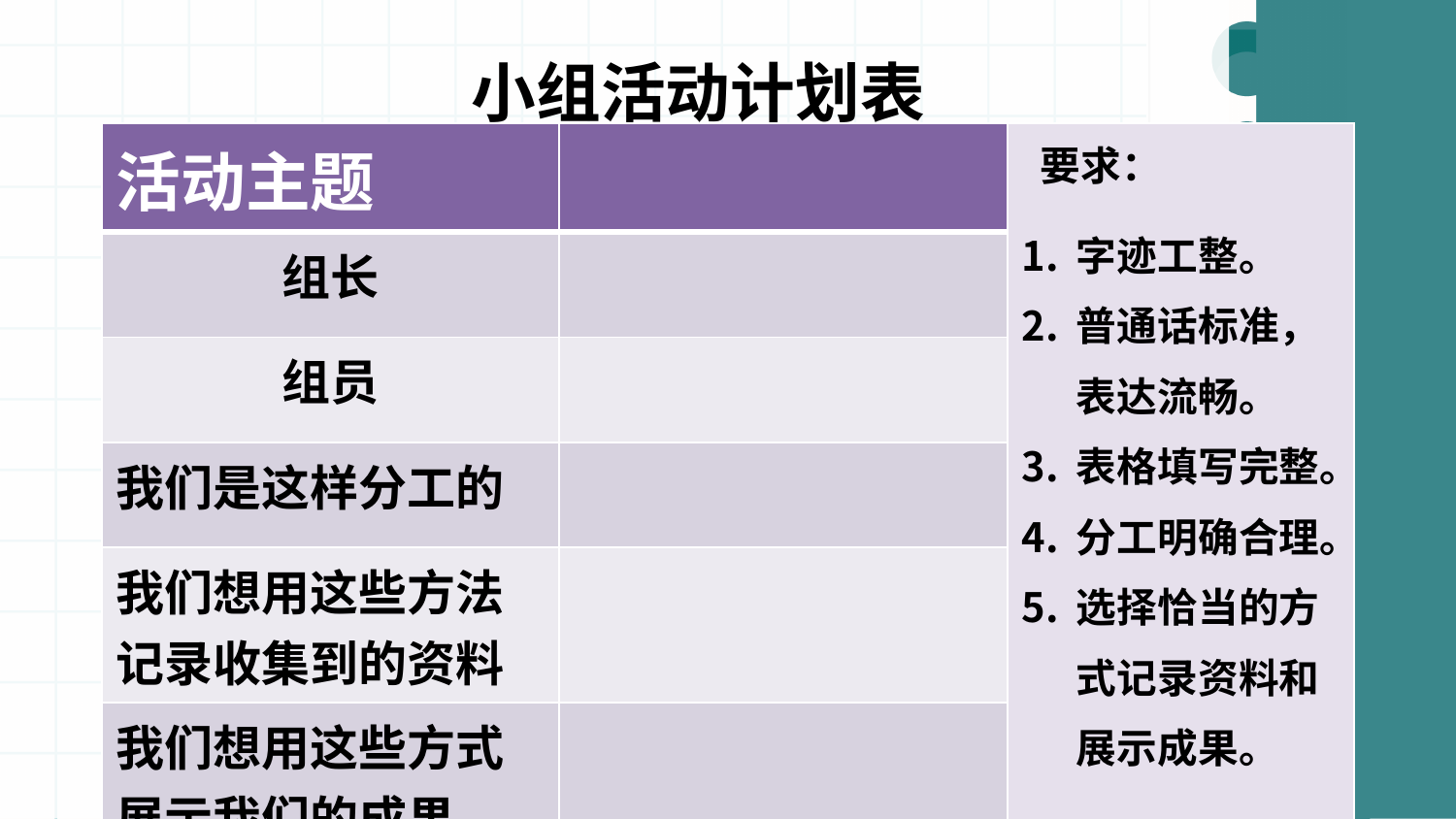

小组活动计划表
| 活动主题 |  | 字迹工整。 普通话标准，表达流畅。 表格填写完整。 分工明确合理。 选择恰当的方式记录资料和展示成果。 |
| --- | --- | --- |
| 组长 |  |  |
| 组员 |  |  |
| 我们是这样分工的 |  |  |
| 我们想用这些方法记录收集到的资料 |  |  |
| 我们想用这些方式展示我们的成果 |  |  |
要求：